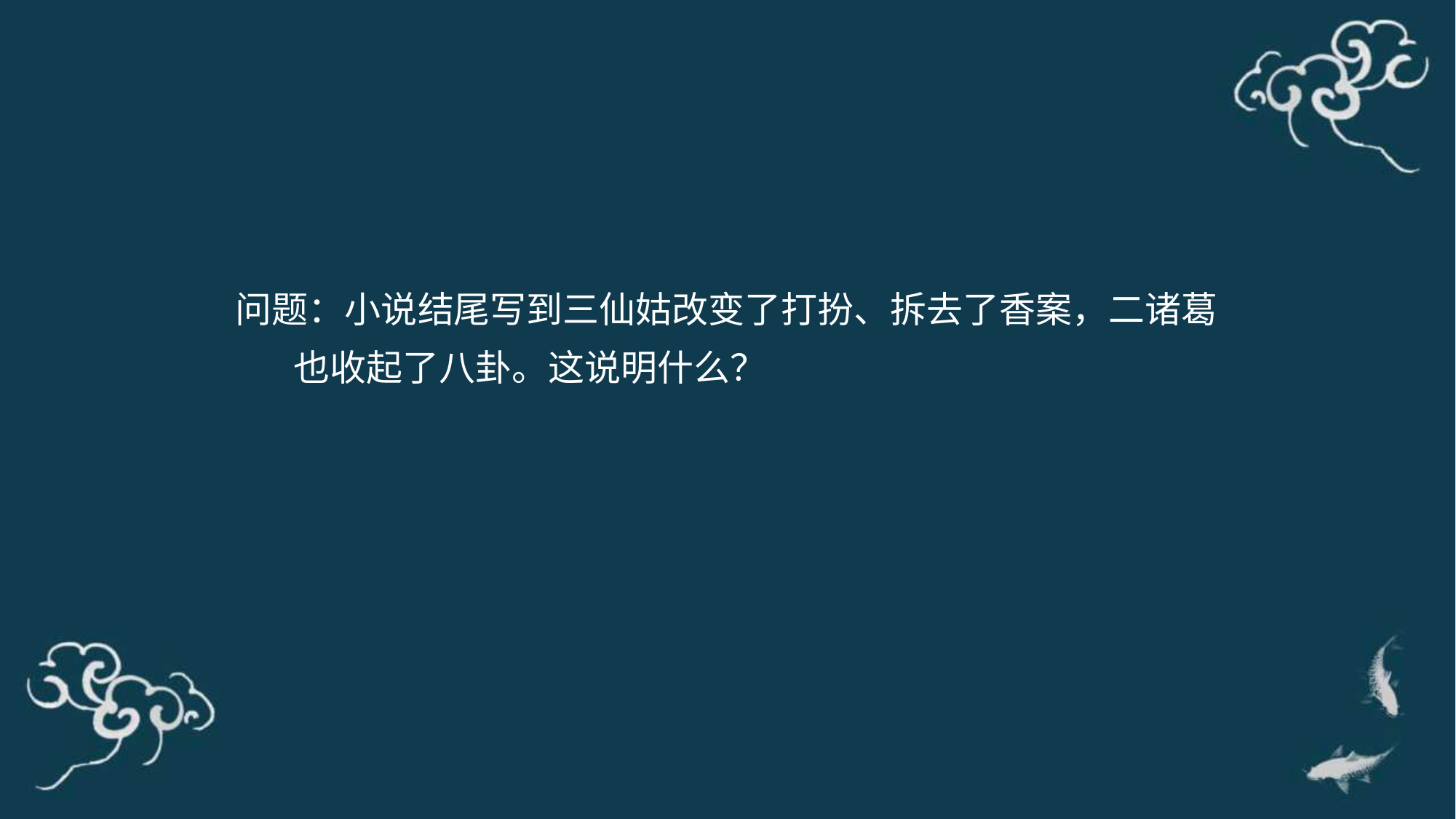

问题：小说结尾写到三仙姑改变了打扮、拆去了香案，二诸葛
      也收起了八卦。这说明什么？